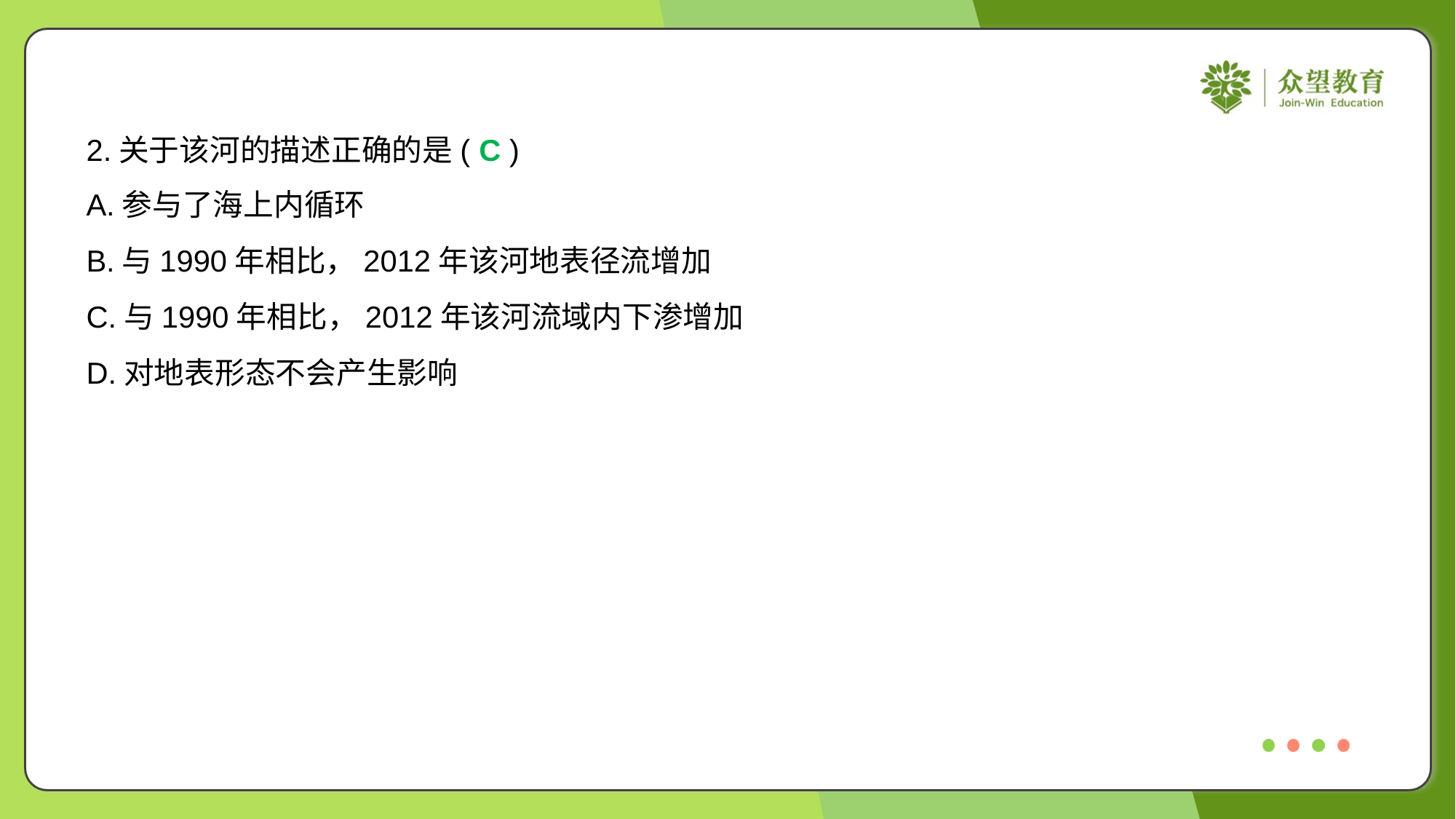

2.关于该河的描述正确的是(     )
C
A.参与了海上内循环
B.与1990年相比，2012年该河地表径流增加
C.与1990年相比，2012年该河流域内下渗增加
D.对地表形态不会产生影响